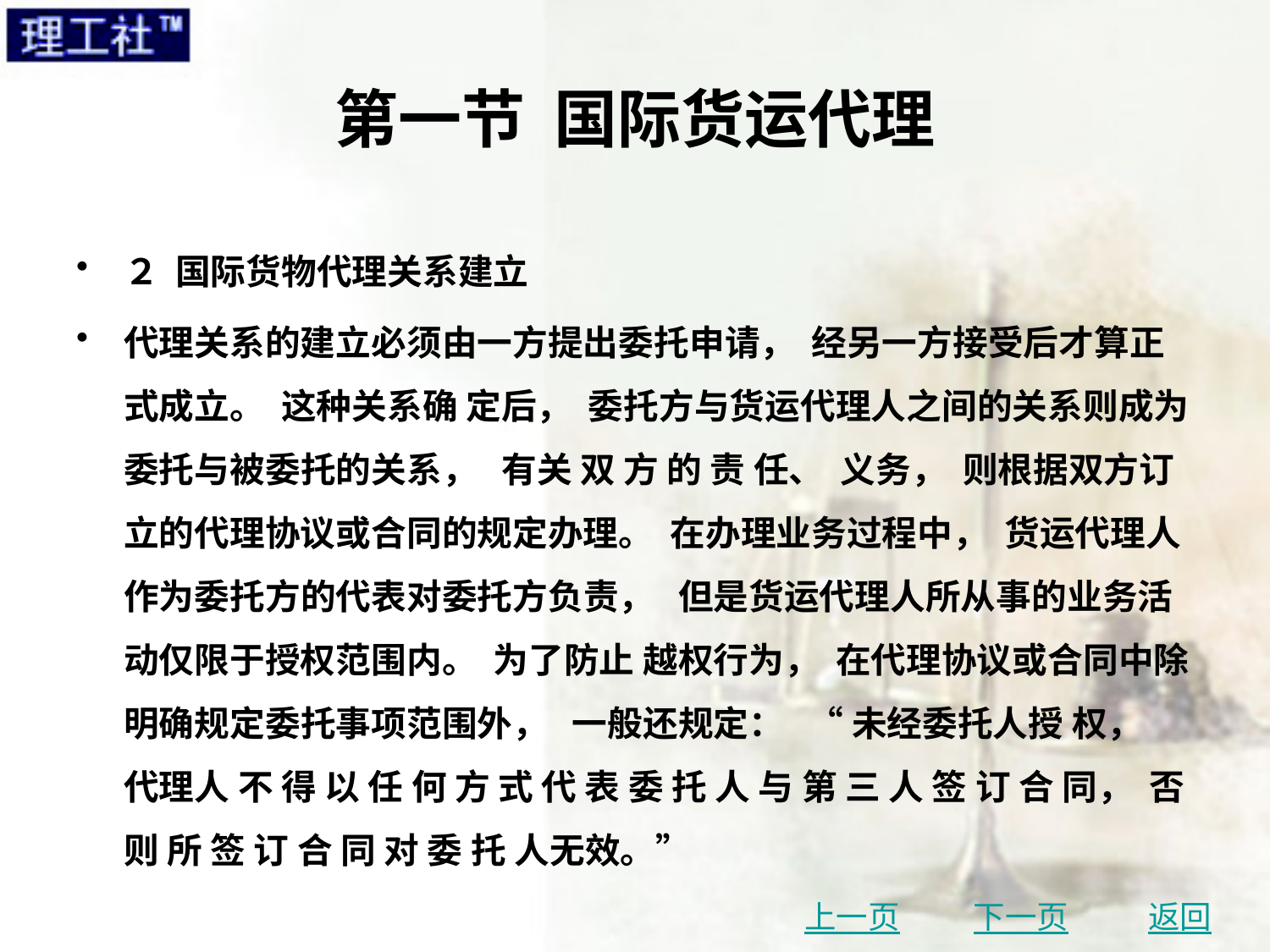

# 第一节  国际货运代理
２  国际货物代理关系建立
代理关系的建立必须由一方提出委托申请，  经另一方接受后才算正式成立。  这种关系确 定后，  委托方与货运代理人之间的关系则成为委托与被委托的关系，   有关 双 方 的 责 任、  义务，  则根据双方订立的代理协议或合同的规定办理。  在办理业务过程中，  货运代理人作为委托方的代表对委托方负责，   但是货运代理人所从事的业务活动仅限于授权范围内。  为了防止 越权行为，  在代理协议或合同中除明确规定委托事项范围外，   一般还规定：   “ 未经委托人授 权，  代理人 不 得 以 任 何 方 式 代 表 委 托 人 与 第 三 人 签 订 合 同，  否 则 所 签 订 合 同 对 委 托 人无效。”

上一页
下一页
返回